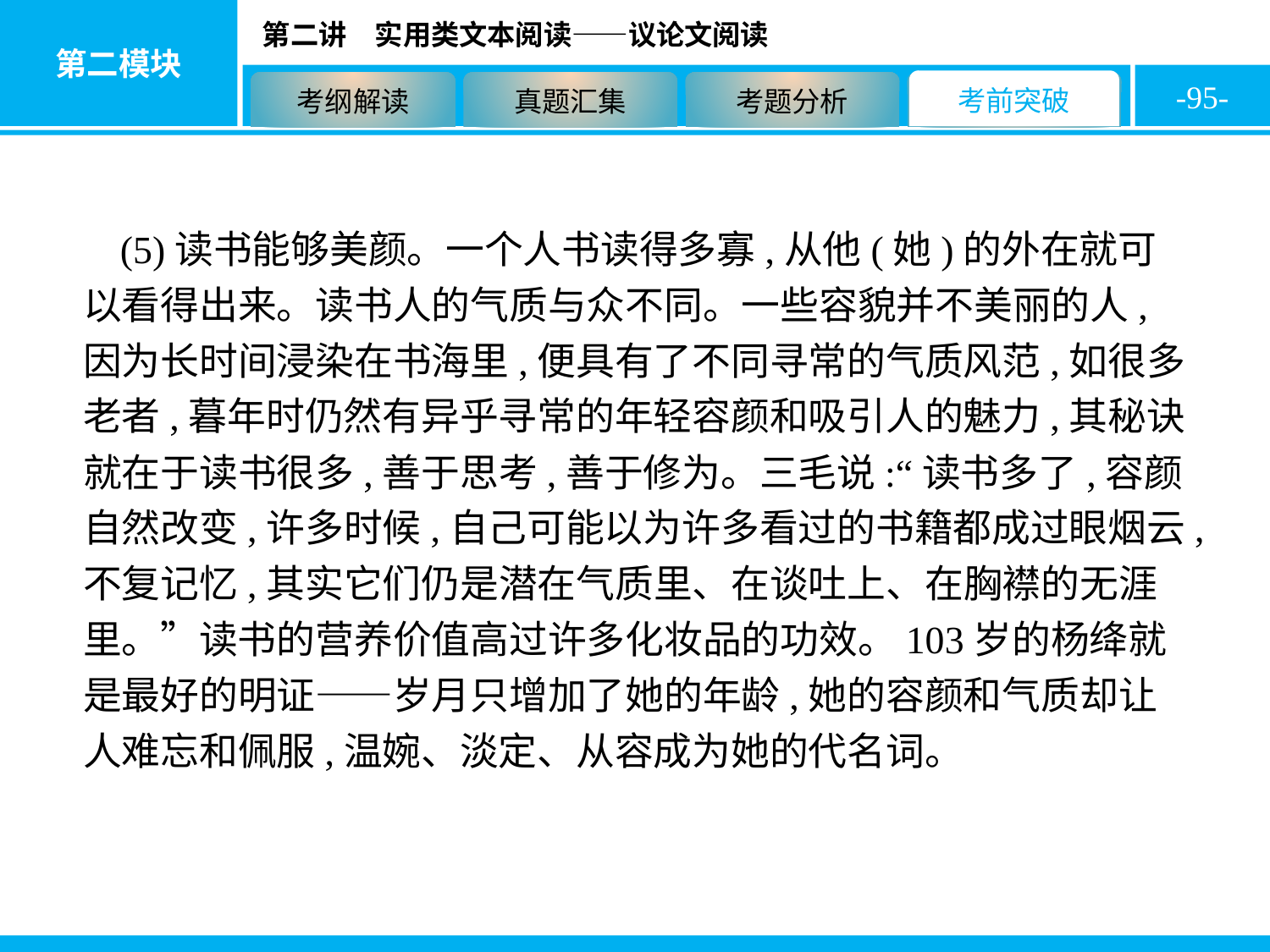

-95-
(5)读书能够美颜。一个人书读得多寡,从他(她)的外在就可以看得出来。读书人的气质与众不同。一些容貌并不美丽的人,因为长时间浸染在书海里,便具有了不同寻常的气质风范,如很多老者,暮年时仍然有异乎寻常的年轻容颜和吸引人的魅力,其秘诀就在于读书很多,善于思考,善于修为。三毛说:“读书多了,容颜自然改变,许多时候,自己可能以为许多看过的书籍都成过眼烟云,不复记忆,其实它们仍是潜在气质里、在谈吐上、在胸襟的无涯里。”读书的营养价值高过许多化妆品的功效。103岁的杨绛就是最好的明证——岁月只增加了她的年龄,她的容颜和气质却让人难忘和佩服,温婉、淡定、从容成为她的代名词。